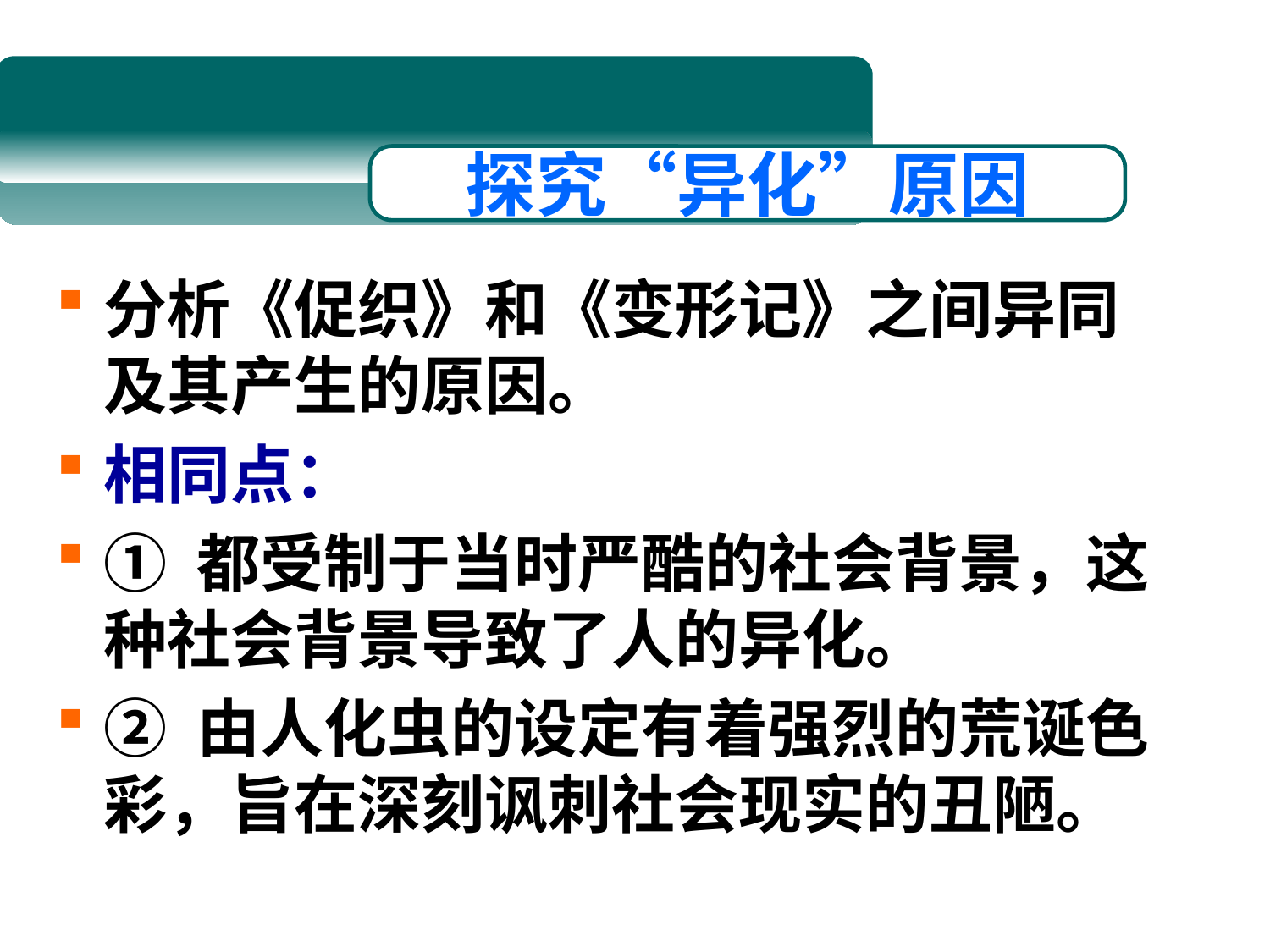

探究“异化”原因
分析《促织》和《变形记》之间异同及其产生的原因。
相同点：
① 都受制于当时严酷的社会背景，这种社会背景导致了人的异化。
② 由人化虫的设定有着强烈的荒诞色彩，旨在深刻讽刺社会现实的丑陋。